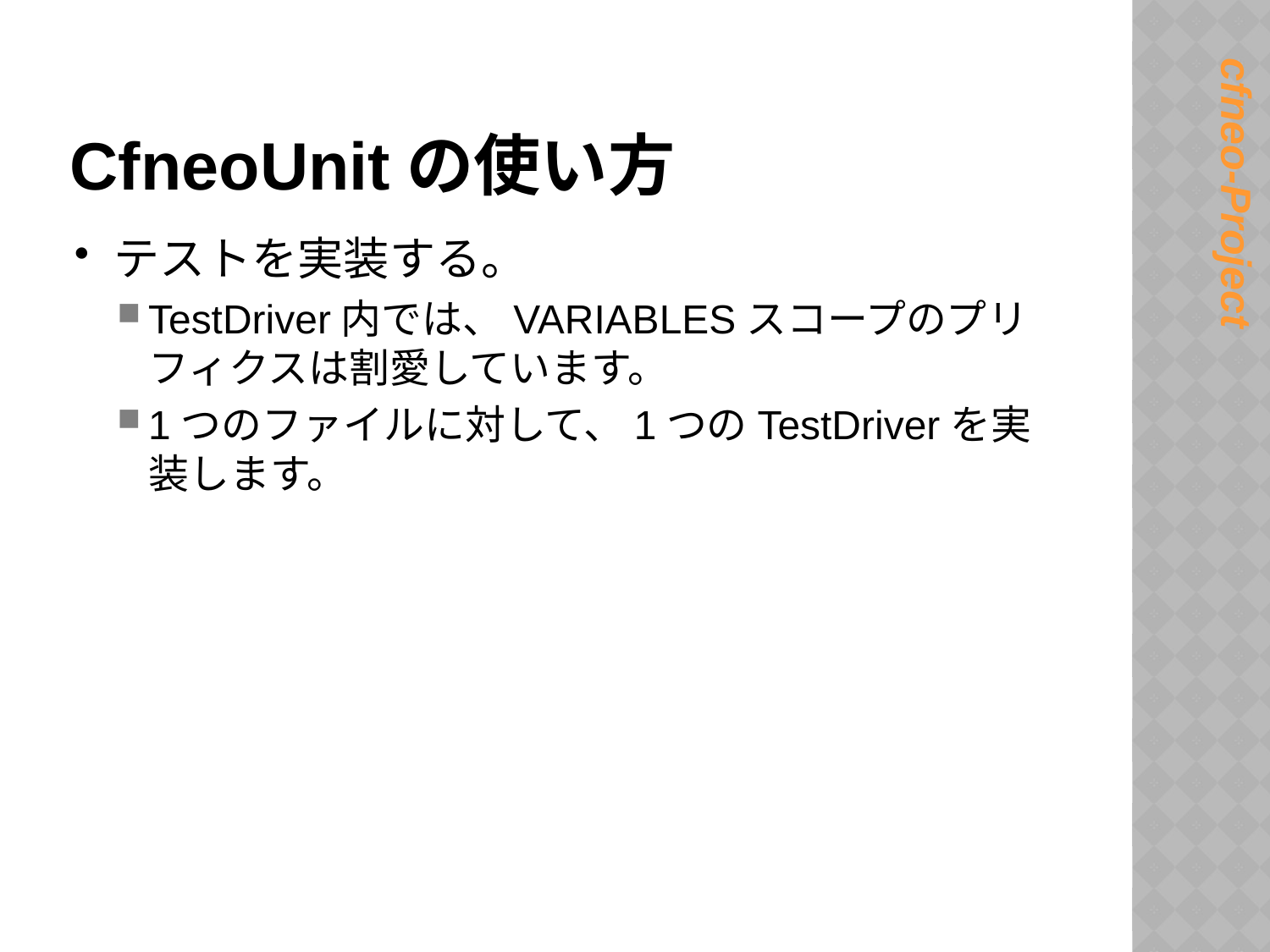

# CfneoUnitの使い方
テストを実装する。
TestDriver内では、VARIABLESスコープのプリフィクスは割愛しています。
1つのファイルに対して、1つのTestDriverを実装します。